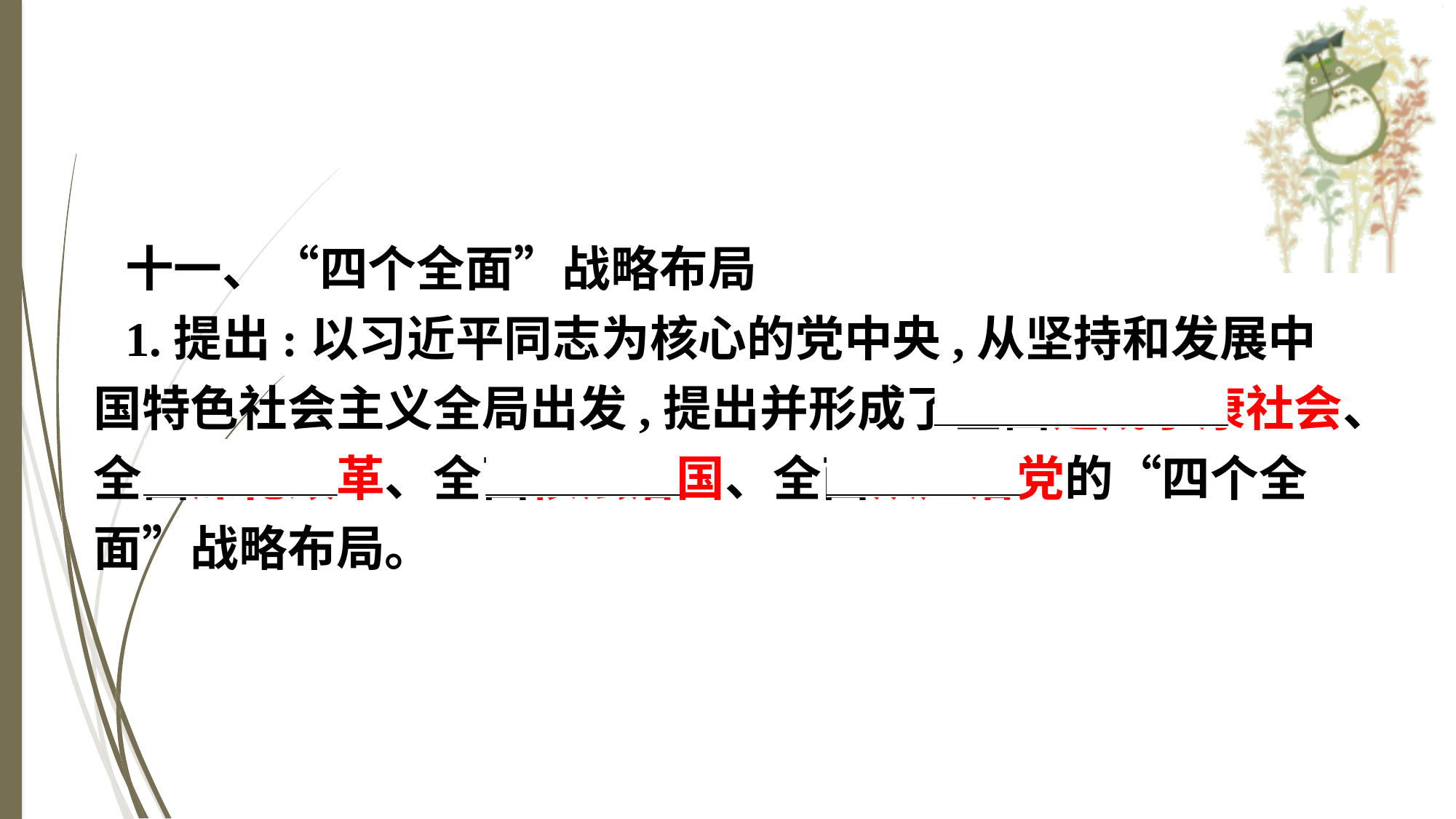

十一、“四个全面”战略布局
1.提出:以习近平同志为核心的党中央,从坚持和发展中国特色社会主义全局出发,提出并形成了全面建成小康社会、全面深化改革、全面依法治国、全面从严治党的“四个全面”战略布局。